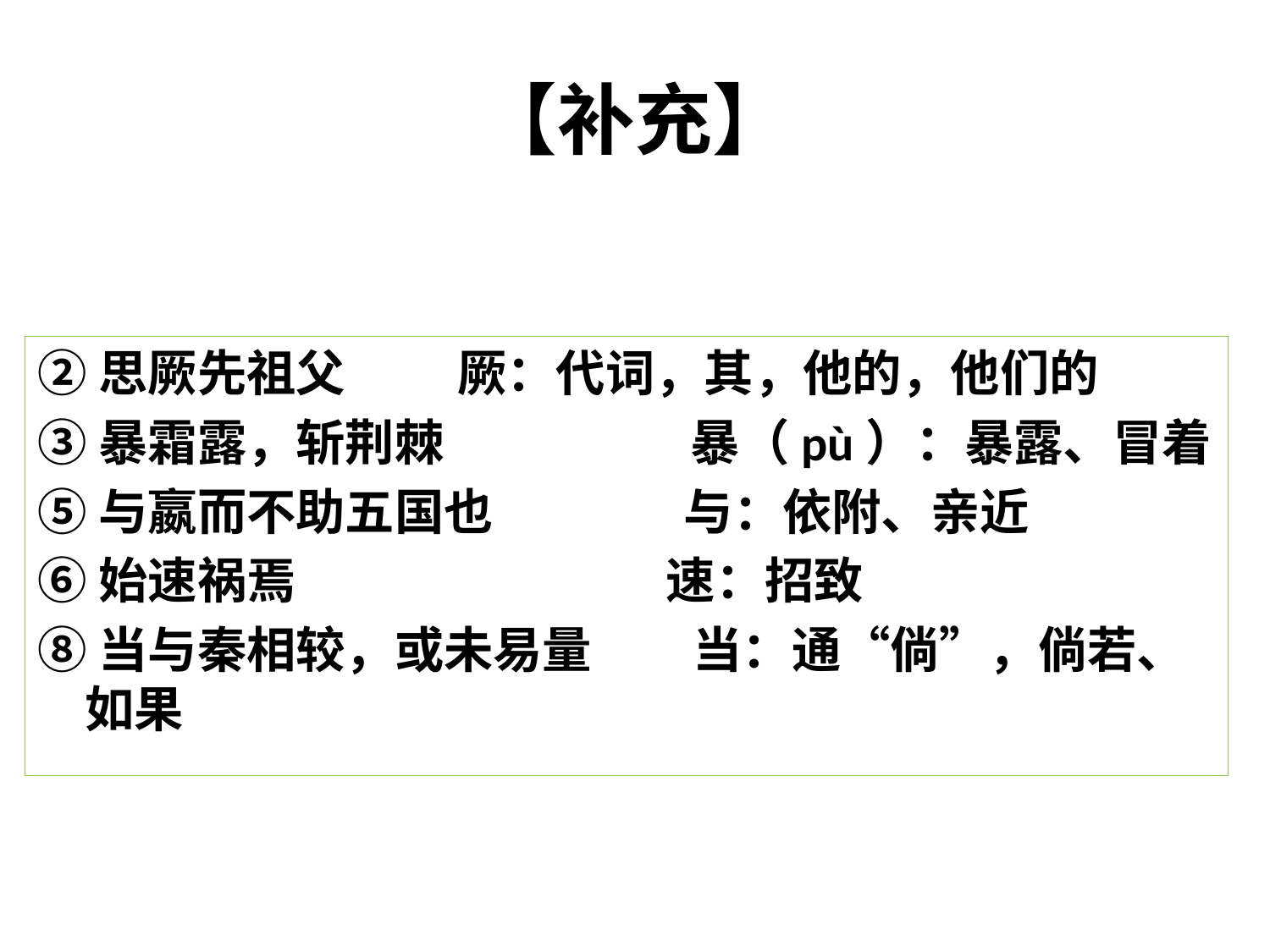

# 【补充】
②思厥先祖父          厥：代词，其，他的，他们的
③暴霜露，斩荆棘                      暴（pù）：暴露、冒着
⑤与嬴而不助五国也                 与：依附、亲近
⑥始速祸焉                                 速：招致
⑧当与秦相较，或未易量         当：通“倘”，倘若、如果